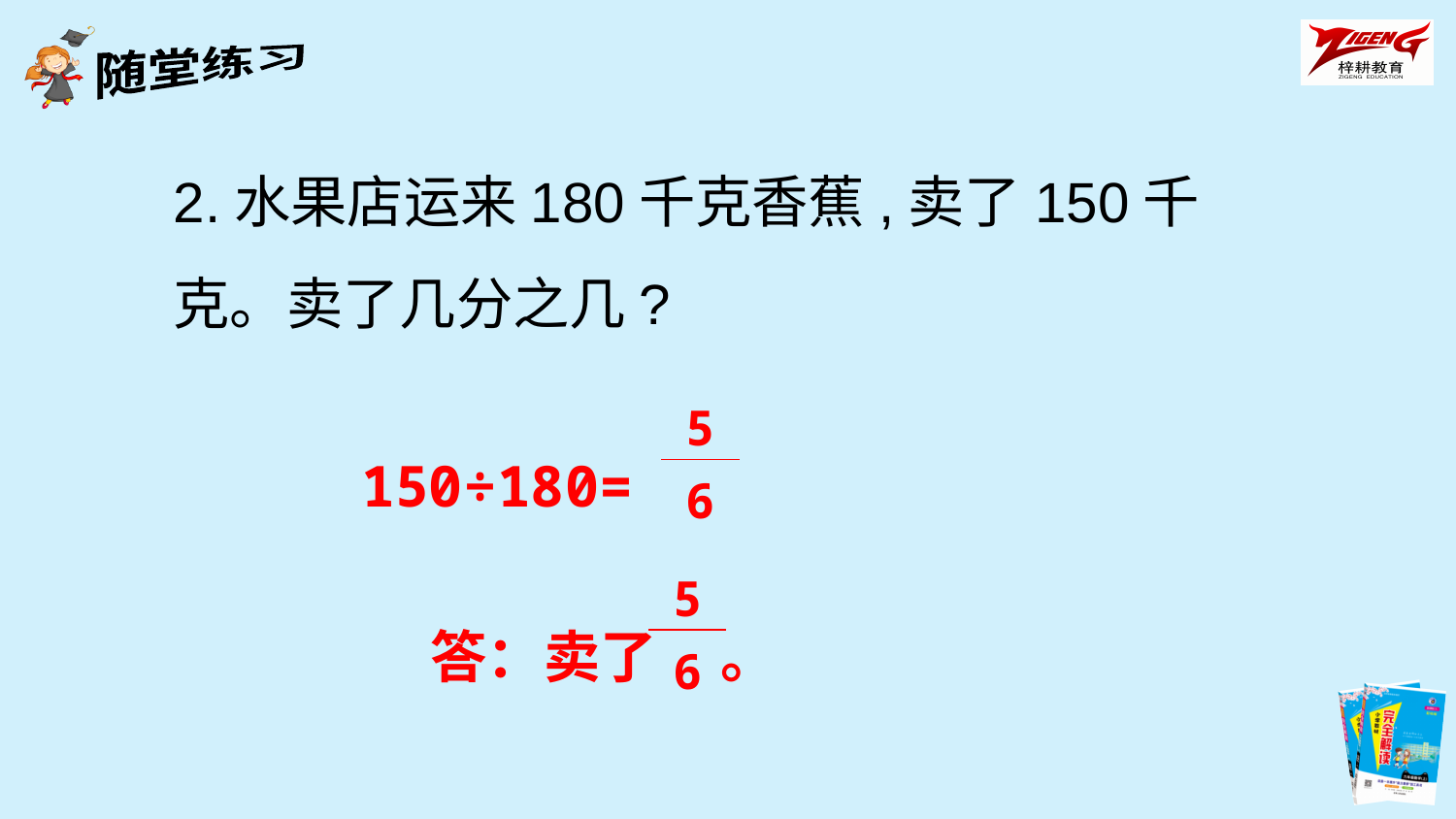

2.水果店运来180千克香蕉,卖了150千克。卖了几分之几?
| 5 |
| --- |
| 6 |
150÷180=
| 5 |
| --- |
| 6 |
答：卖了     。